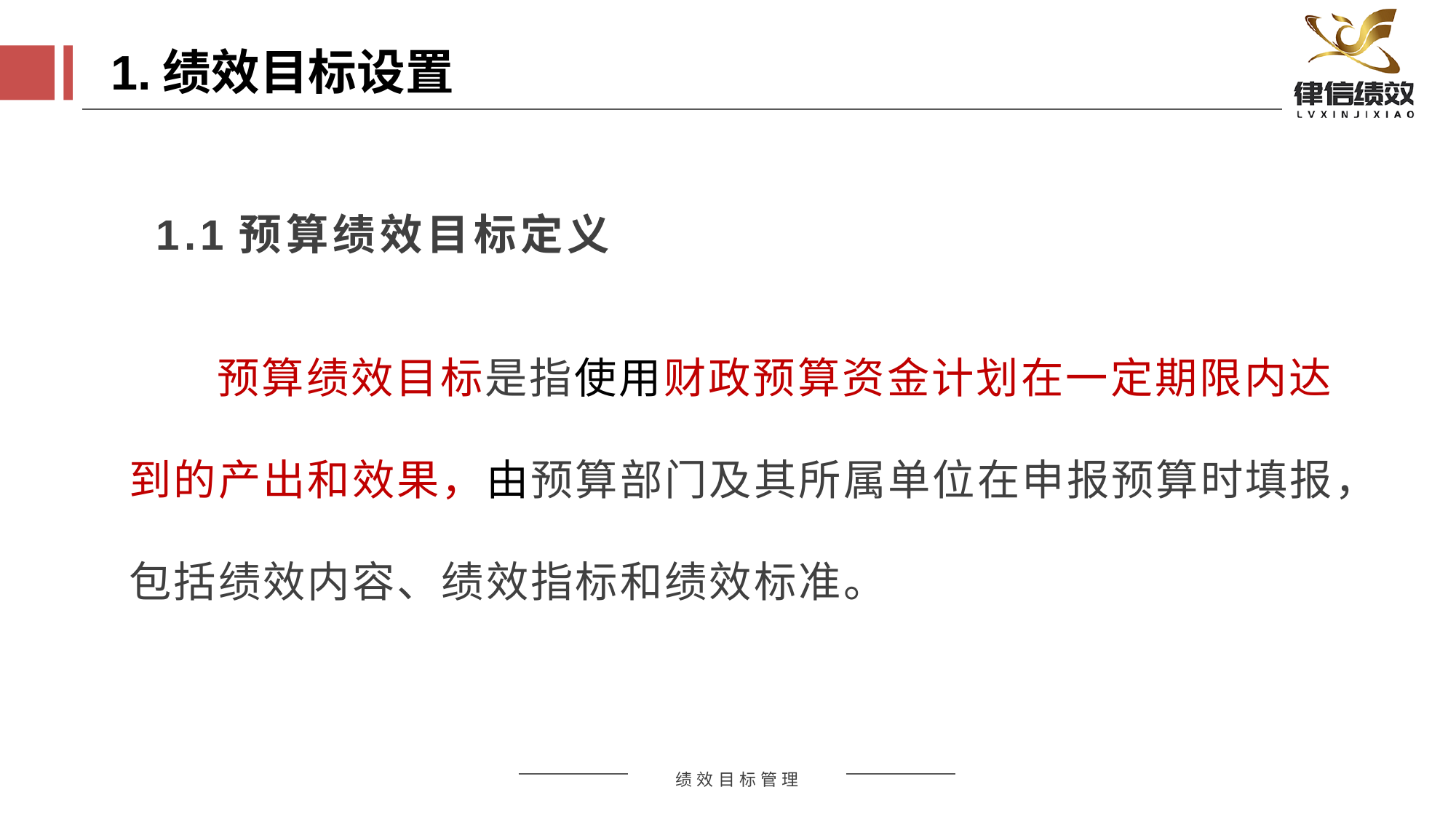

1.绩效目标设置
1.1预算绩效目标定义
  预算绩效目标是指使用财政预算资金计划在一定期限内达到的产出和效果，由预算部门及其所属单位在申报预算时填报，包括绩效内容、绩效指标和绩效标准。